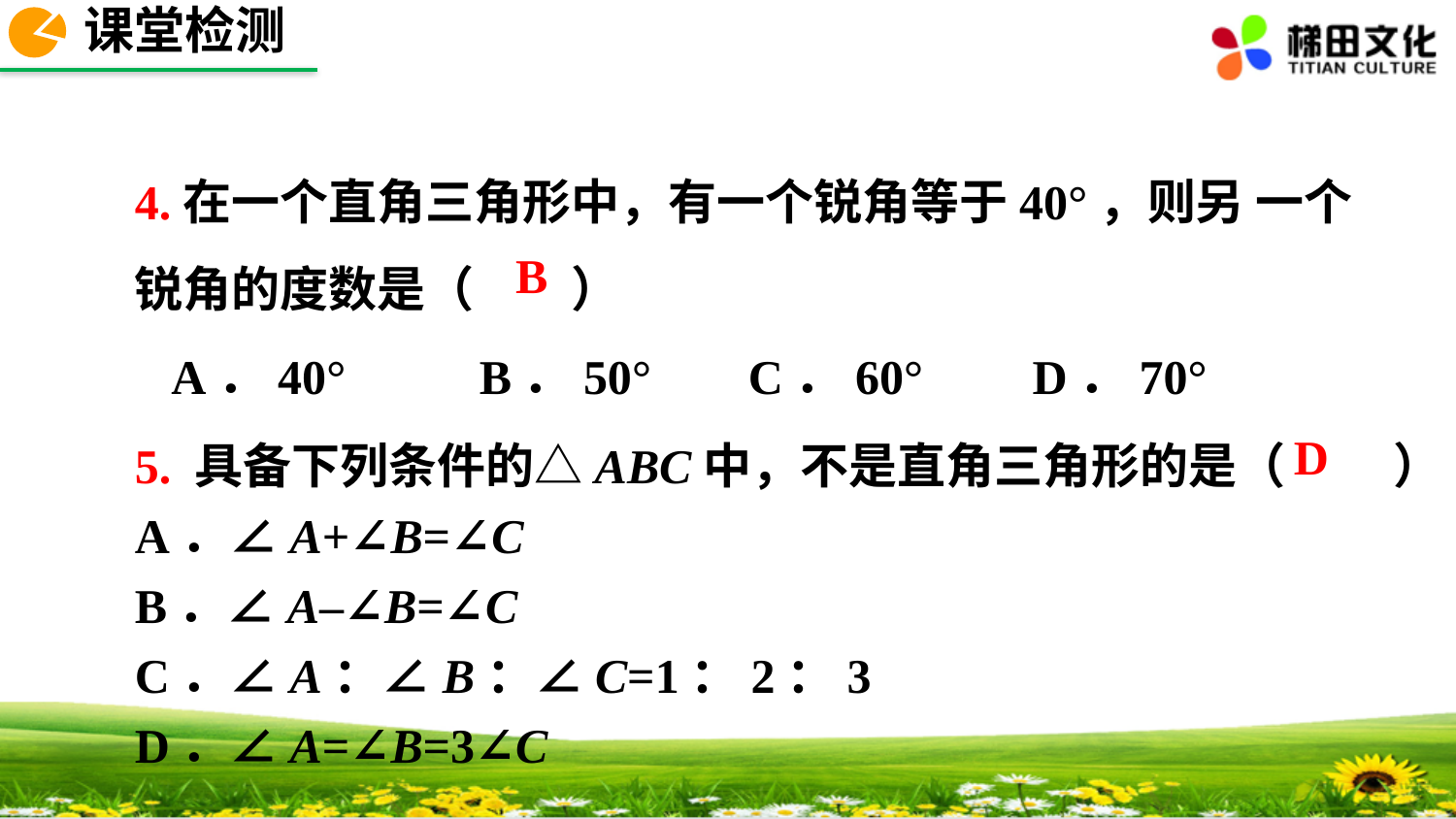

课堂检测

4.在一个直角三角形中，有一个锐角等于40°，则另 一个锐角的度数是（　　）
   A．40°           B．50°        C．60°         D．70°
B
5. 具备下列条件的△ABC中，不是直角三角形的是（ 　　）
A．∠A+∠B=∠C
B．∠A–∠B=∠C
C．∠A：∠B：∠C=1：2：3
D．∠A=∠B=3∠C
D